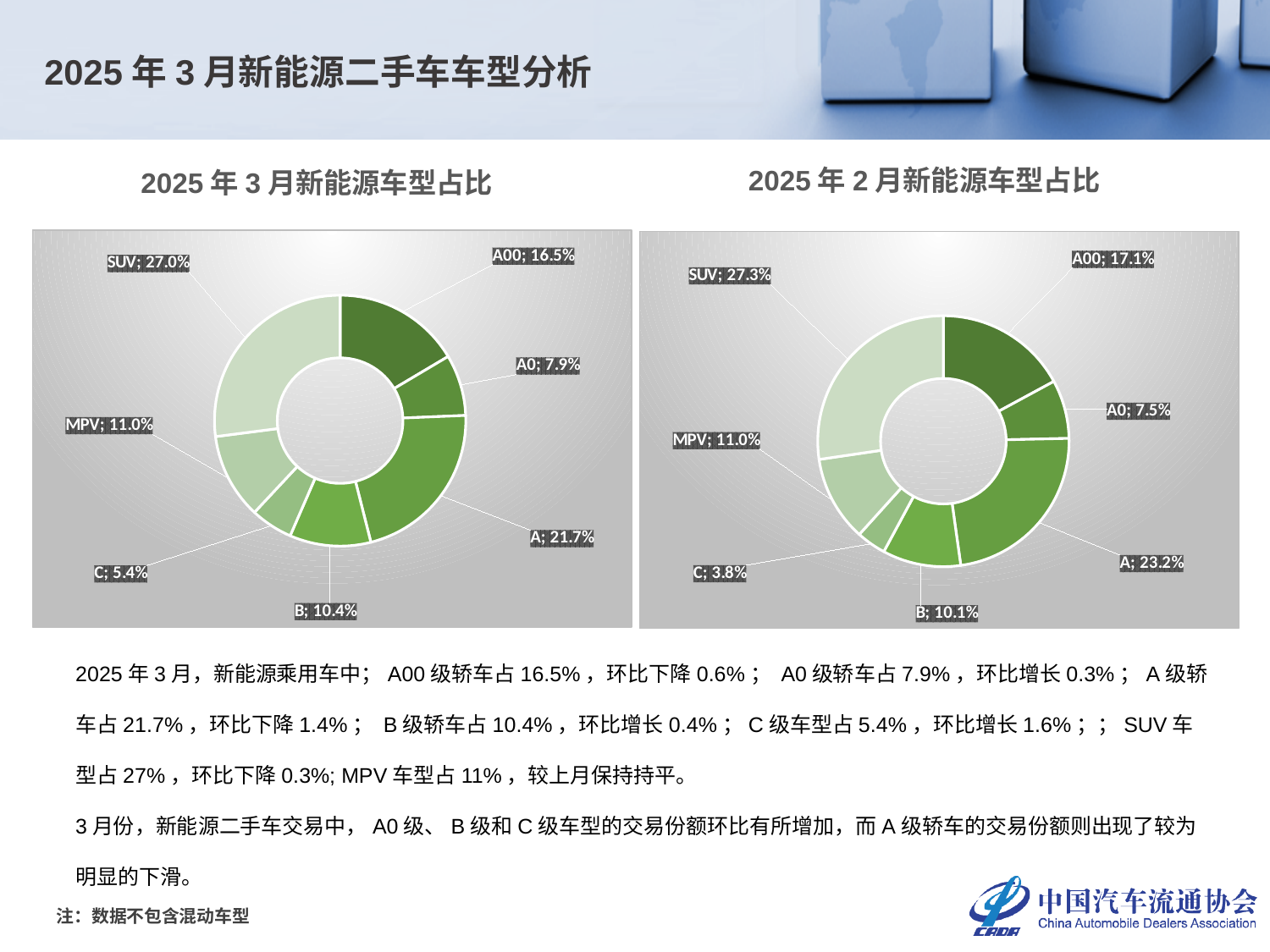

2025年3月新能源二手车车型分析
2025年2月新能源车型占比
2025年3月新能源车型占比

### Chart

| Category |  |
|---|---|
| A00 | 0.16462281679672985 |
| A0 | 0.07881828316610925 |
| A | 0.21720549981419546 |
| B | 0.10442214790040877 |
| C | 0.05432924563359346 |
| MPV | 0.11025641025641025 |
| SUV | 0.27034559643255296 |

### Chart

| Category |  |
|---|---|
| A00 | 0.17092693002840176 |
| A0 | 0.07549703072553576 |
| A | 0.23150012909888976 |
| B | 0.10069713400464755 |
| C | 0.038006713142266974 |
| MPV | 0.11014717273431449 |
| SUV | 0.2732248902659437 |
2025年3月，新能源乘用车中；A00级轿车占16.5%，环比下降0.6%； A0级轿车占7.9%，环比增长0.3%；A级轿车占21.7%，环比下降1.4%； B级轿车占10.4%，环比增长0.4%；C级车型占5.4%，环比增长1.6%；；SUV车型占27%，环比下降0.3%; MPV车型占11%，较上月保持持平。
3月份，新能源二手车交易中，A0级、B级和C级车型的交易份额环比有所增加，而A级轿车的交易份额则出现了较为明显的下滑。
注：数据不包含混动车型